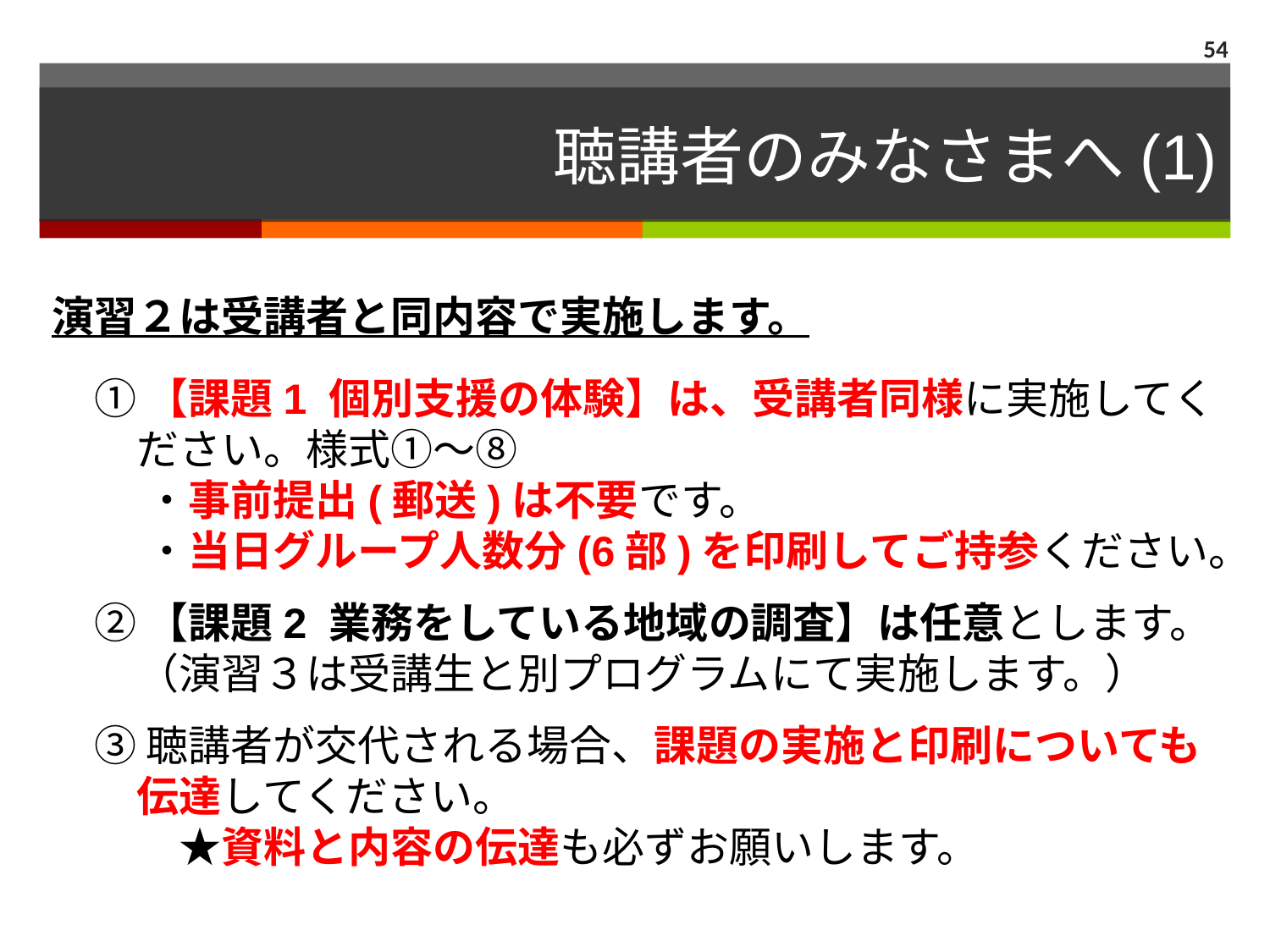

54
# 聴講者のみなさまへ(1)
演習２は受講者と同内容で実施します。

　① 【課題1 個別支援の体験】は、受講者同様に実施してく
　　ださい。様式①～⑧
　　 ・事前提出(郵送)は不要です。
　　 ・当日グループ人数分(6部)を印刷してご持参ください。

　② 【課題2 業務をしている地域の調査】は任意とします。
　　（演習３は受講生と別プログラムにて実施します。）

　③ 聴講者が交代される場合、課題の実施と印刷についても
　　伝達してください。
　　　★資料と内容の伝達も必ずお願いします。